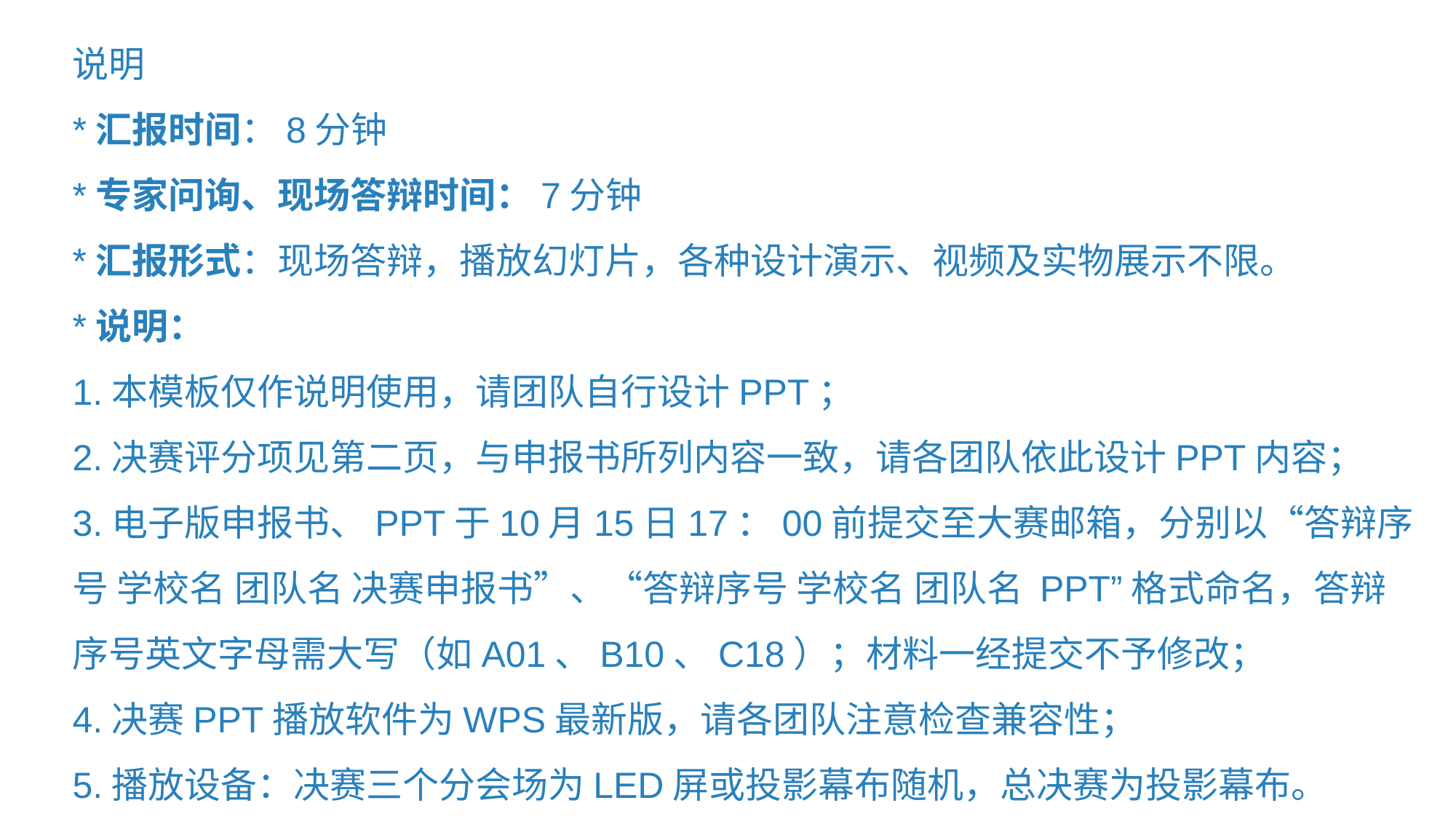

说明
*汇报时间：8分钟
*专家问询、现场答辩时间：7分钟
*汇报形式：现场答辩，播放幻灯片，各种设计演示、视频及实物展示不限。
*说明：
1.本模板仅作说明使用，请团队自行设计PPT；
2.决赛评分项见第二页，与申报书所列内容一致，请各团队依此设计PPT内容；
3.电子版申报书、PPT于10月15日17：00前提交至大赛邮箱，分别以“答辩序号 学校名 团队名 决赛申报书”、“答辩序号 学校名 团队名 PPT”格式命名，答辩序号英文字母需大写（如A01、B10、C18）；材料一经提交不予修改；
4.决赛PPT播放软件为WPS最新版，请各团队注意检查兼容性；
5.播放设备：决赛三个分会场为LED屏或投影幕布随机，总决赛为投影幕布。